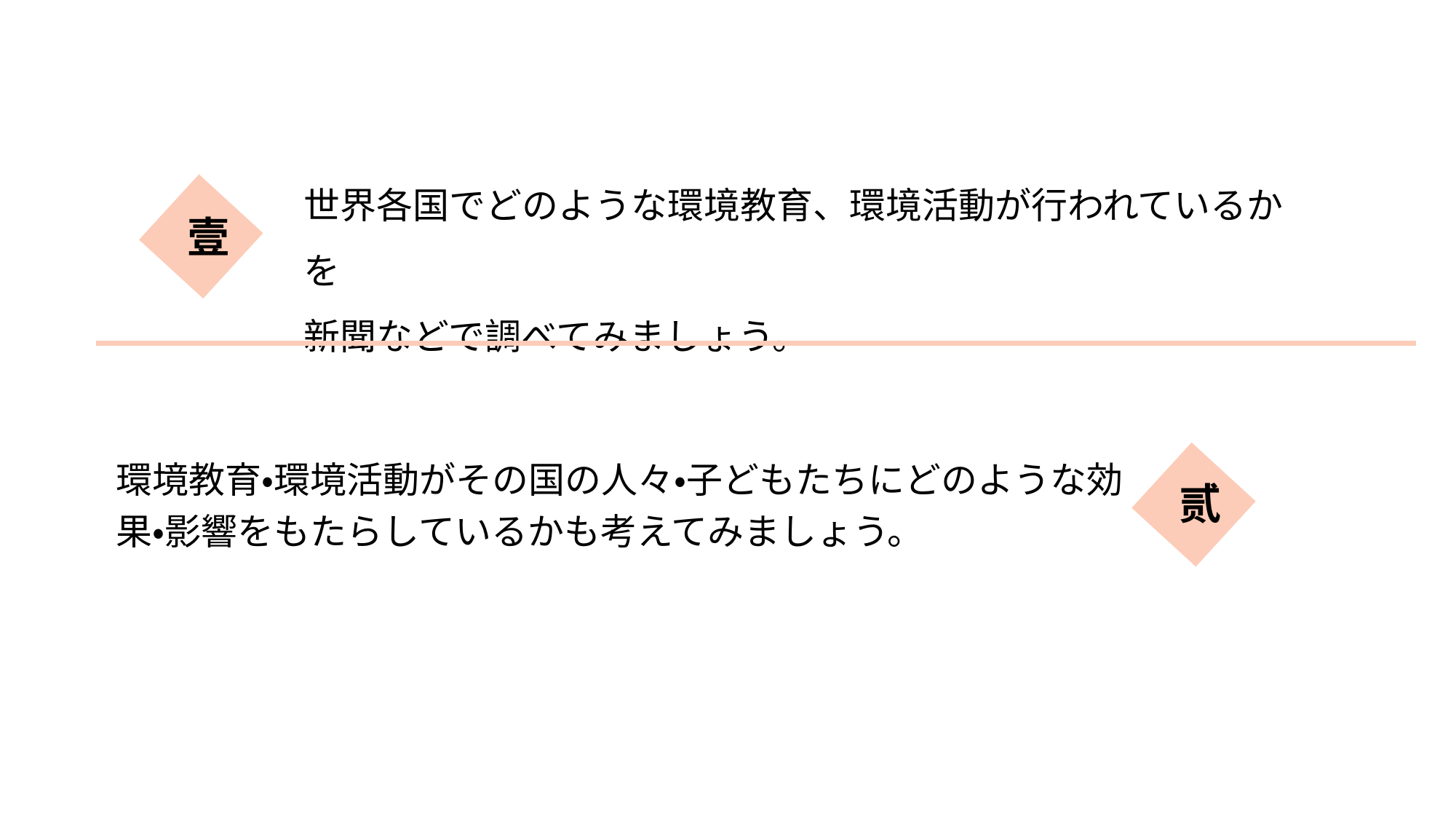

世界各国でどのような環境教育、環境活動が行われているかを
新聞などで調べてみましょう。

壹
環境教育・環境活動がその国の人々・子どもたちにどのような効果・影響をもたらしているかも考えてみましょう。

贰